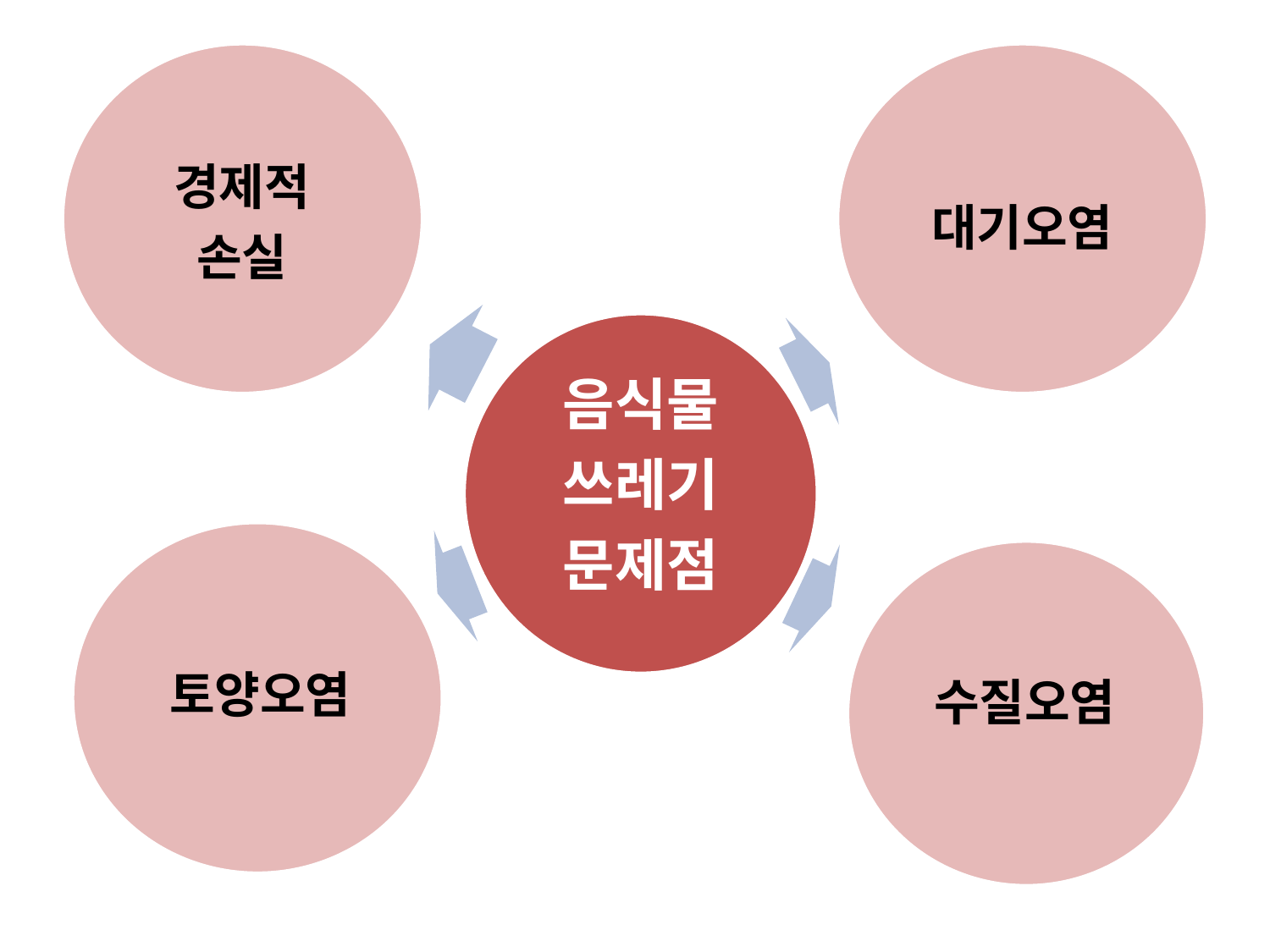

경제적
손실
대기오염

음식물
쓰레기
문제점

토양오염
수질오염